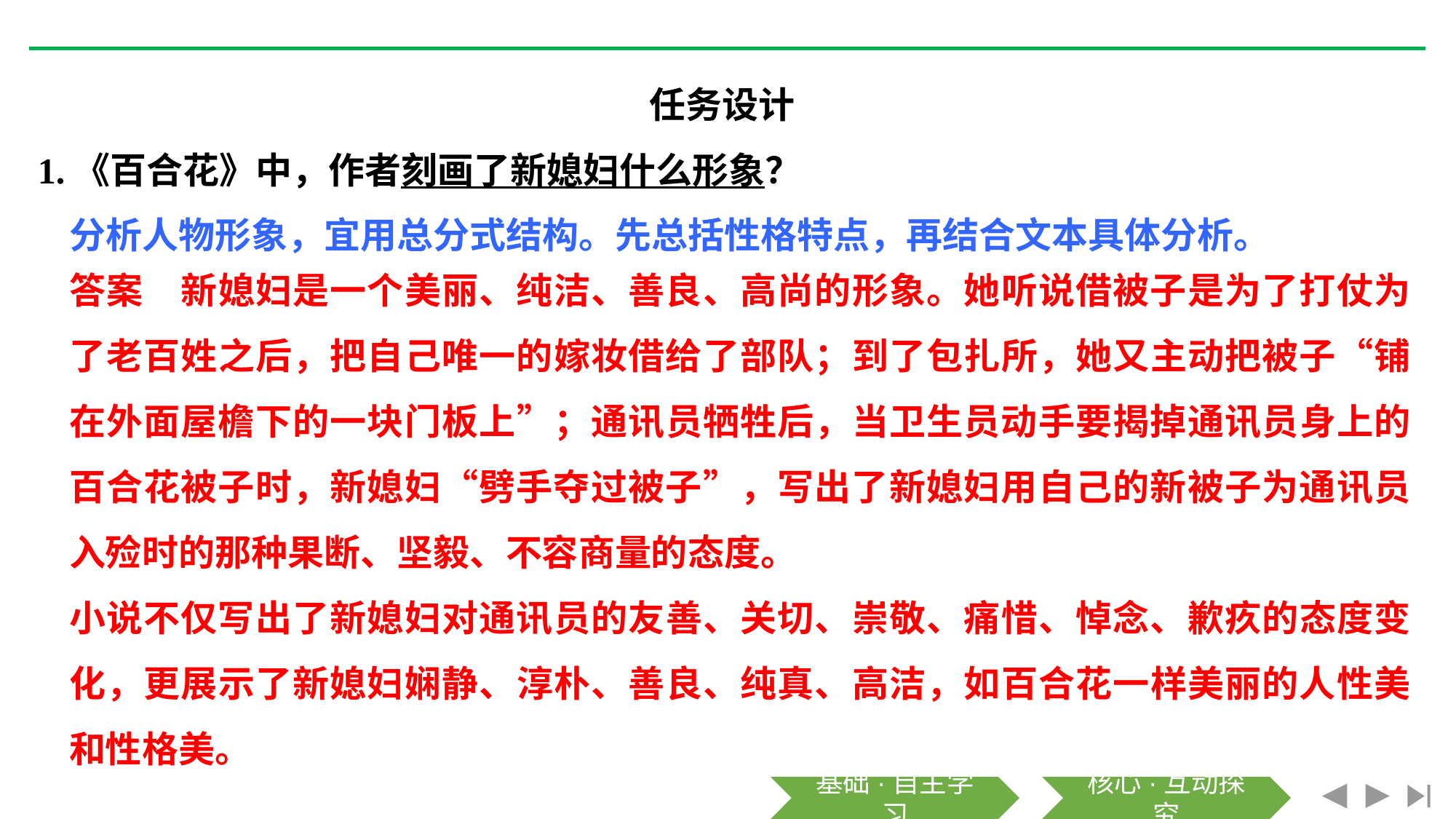

任务设计
1.《百合花》中，作者刻画了新媳妇什么形象？
分析人物形象，宜用总分式结构。先总括性格特点，再结合文本具体分析。
答案　新媳妇是一个美丽、纯洁、善良、高尚的形象。她听说借被子是为了打仗为了老百姓之后，把自己唯一的嫁妆借给了部队；到了包扎所，她又主动把被子“铺在外面屋檐下的一块门板上”；通讯员牺牲后，当卫生员动手要揭掉通讯员身上的百合花被子时，新媳妇“劈手夺过被子”，写出了新媳妇用自己的新被子为通讯员入殓时的那种果断、坚毅、不容商量的态度。
小说不仅写出了新媳妇对通讯员的友善、关切、崇敬、痛惜、悼念、歉疚的态度变化，更展示了新媳妇娴静、淳朴、善良、纯真、高洁，如百合花一样美丽的人性美和性格美。